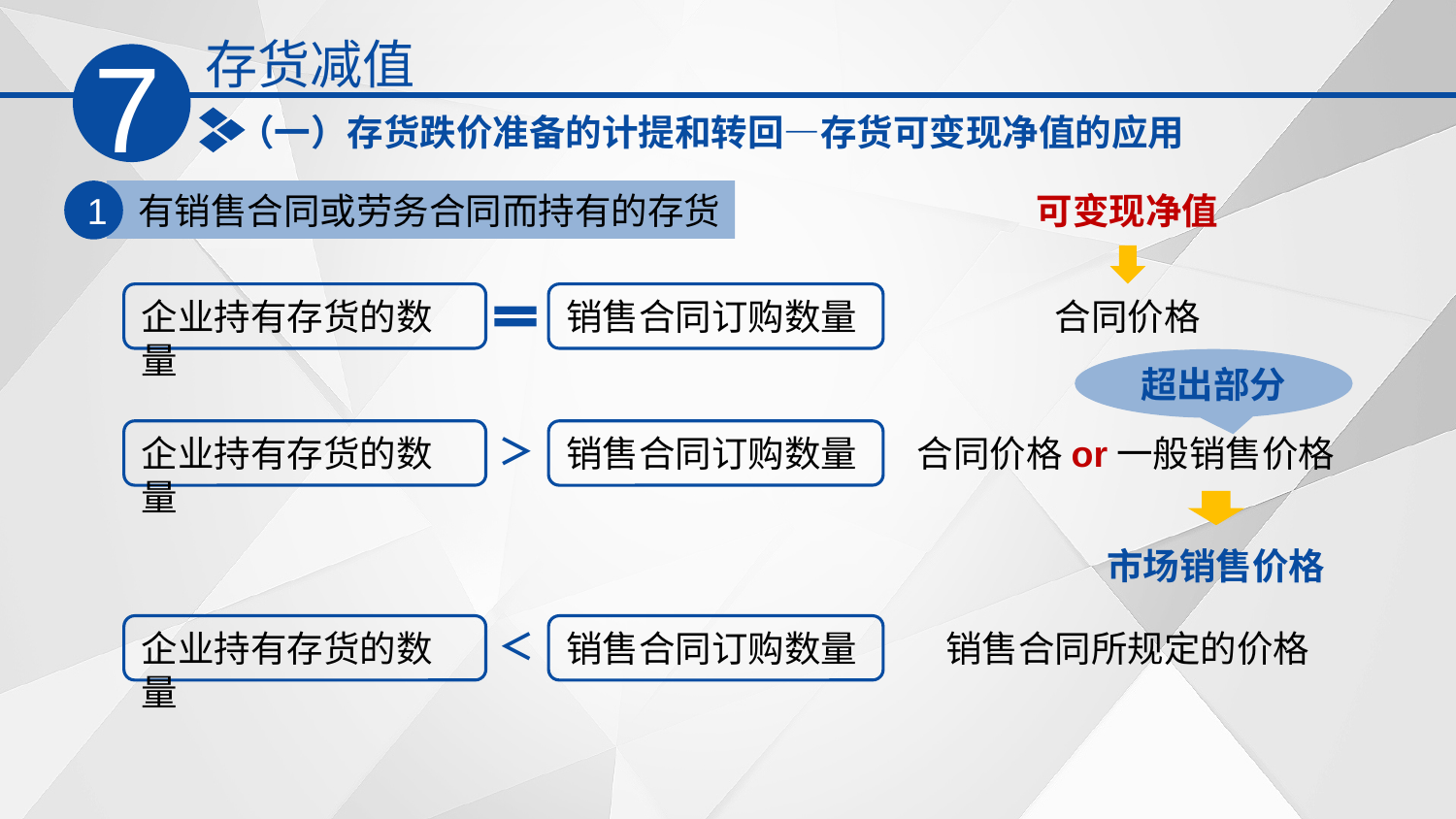

存货减值
7

（一）存货跌价准备的计提和转回—存货可变现净值的应用

1
 有销售合同或劳务合同而持有的存货
可变现净值

企业持有存货的数量
销售合同订购数量
合同价格

超出部分
企业持有存货的数量
销售合同订购数量
＞
合同价格or一般销售价格

市场销售价格
企业持有存货的数量
销售合同订购数量
＜
销售合同所规定的价格